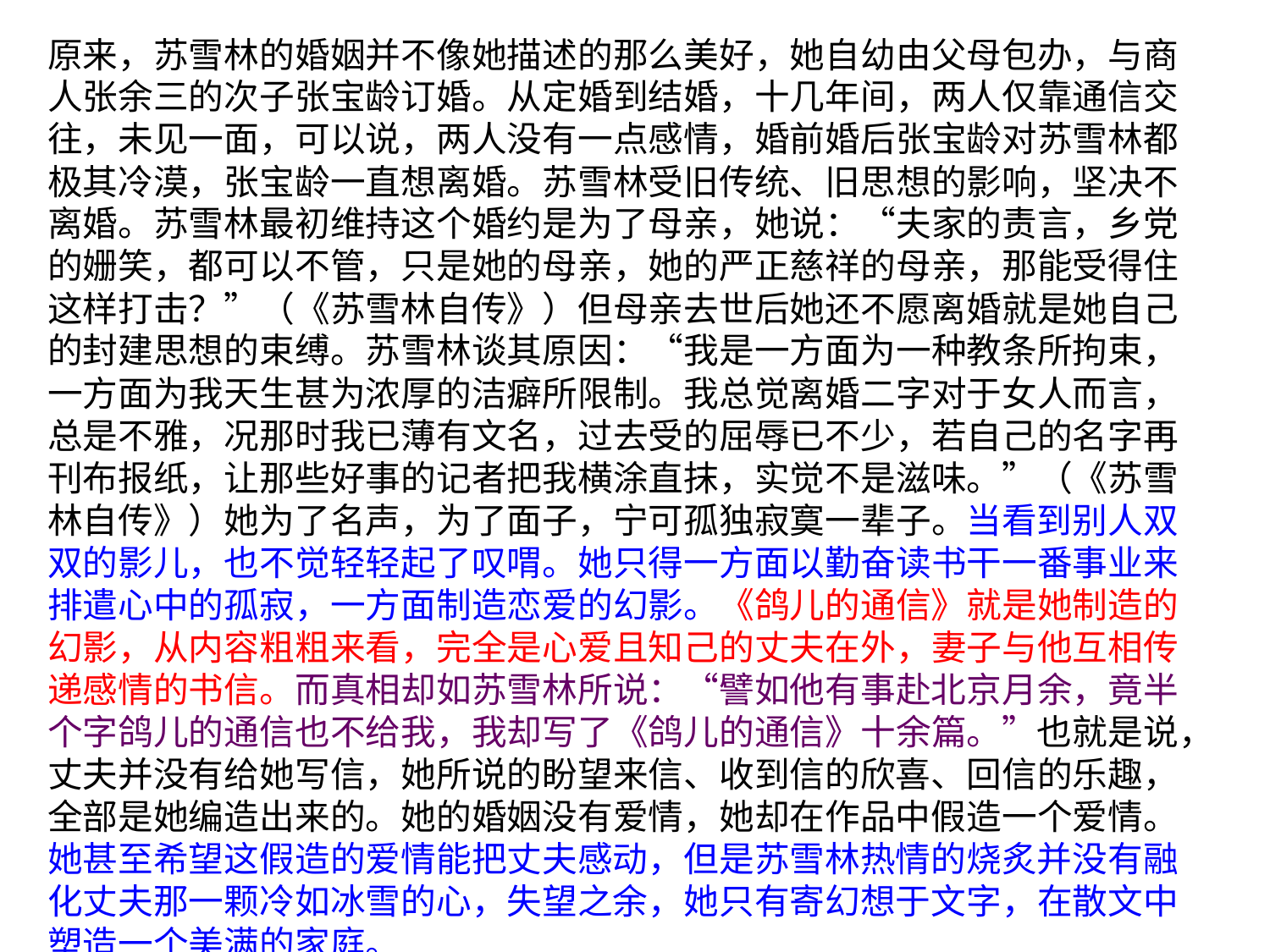

原来，苏雪林的婚姻并不像她描述的那么美好，她自幼由父母包办，与商人张余三的次子张宝龄订婚。从定婚到结婚，十几年间，两人仅靠通信交往，未见一面，可以说，两人没有一点感情，婚前婚后张宝龄对苏雪林都极其冷漠，张宝龄一直想离婚。苏雪林受旧传统、旧思想的影响，坚决不离婚。苏雪林最初维持这个婚约是为了母亲，她说：“夫家的责言，乡党的姗笑，都可以不管，只是她的母亲，她的严正慈祥的母亲，那能受得住这样打击？”（《苏雪林自传》）但母亲去世后她还不愿离婚就是她自己的封建思想的束缚。苏雪林谈其原因：“我是一方面为一种教条所拘束，一方面为我天生甚为浓厚的洁癖所限制。我总觉离婚二字对于女人而言，总是不雅，况那时我已薄有文名，过去受的屈辱已不少，若自己的名字再刊布报纸，让那些好事的记者把我横涂直抹，实觉不是滋味。”（《苏雪林自传》）她为了名声，为了面子，宁可孤独寂寞一辈子。当看到别人双双的影儿，也不觉轻轻起了叹喟。她只得一方面以勤奋读书干一番事业来排遣心中的孤寂，一方面制造恋爱的幻影。《鸽儿的通信》就是她制造的幻影，从内容粗粗来看，完全是心爱且知己的丈夫在外，妻子与他互相传递感情的书信。而真相却如苏雪林所说：“譬如他有事赴北京月余，竟半个字鸽儿的通信也不给我，我却写了《鸽儿的通信》十余篇。”也就是说，丈夫并没有给她写信，她所说的盼望来信、收到信的欣喜、回信的乐趣，全部是她编造出来的。她的婚姻没有爱情，她却在作品中假造一个爱情。她甚至希望这假造的爱情能把丈夫感动，但是苏雪林热情的烧炙并没有融化丈夫那一颗冷如冰雪的心，失望之余，她只有寄幻想于文字，在散文中塑造一个美满的家庭。